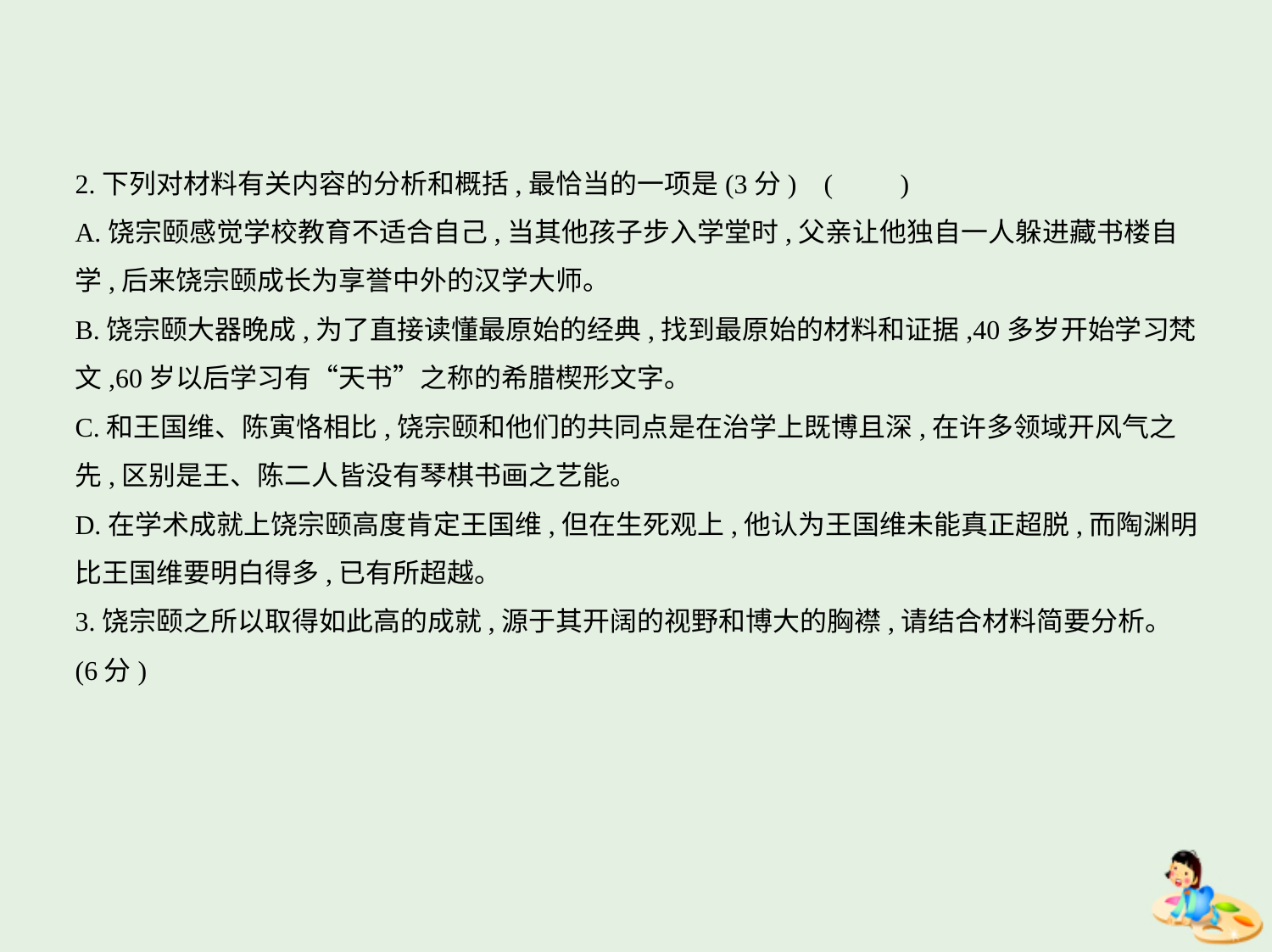

2.下列对材料有关内容的分析和概括,最恰当的一项是(3分) (　　)
A.饶宗颐感觉学校教育不适合自己,当其他孩子步入学堂时,父亲让他独自一人躲进藏书楼自
学,后来饶宗颐成长为享誉中外的汉学大师。
B.饶宗颐大器晚成,为了直接读懂最原始的经典,找到最原始的材料和证据,40多岁开始学习梵
文,60岁以后学习有“天书”之称的希腊楔形文字。
C.和王国维、陈寅恪相比,饶宗颐和他们的共同点是在治学上既博且深,在许多领域开风气之
先,区别是王、陈二人皆没有琴棋书画之艺能。
D.在学术成就上饶宗颐高度肯定王国维,但在生死观上,他认为王国维未能真正超脱,而陶渊明
比王国维要明白得多,已有所超越。
3.饶宗颐之所以取得如此高的成就,源于其开阔的视野和博大的胸襟,请结合材料简要分析。
(6分)